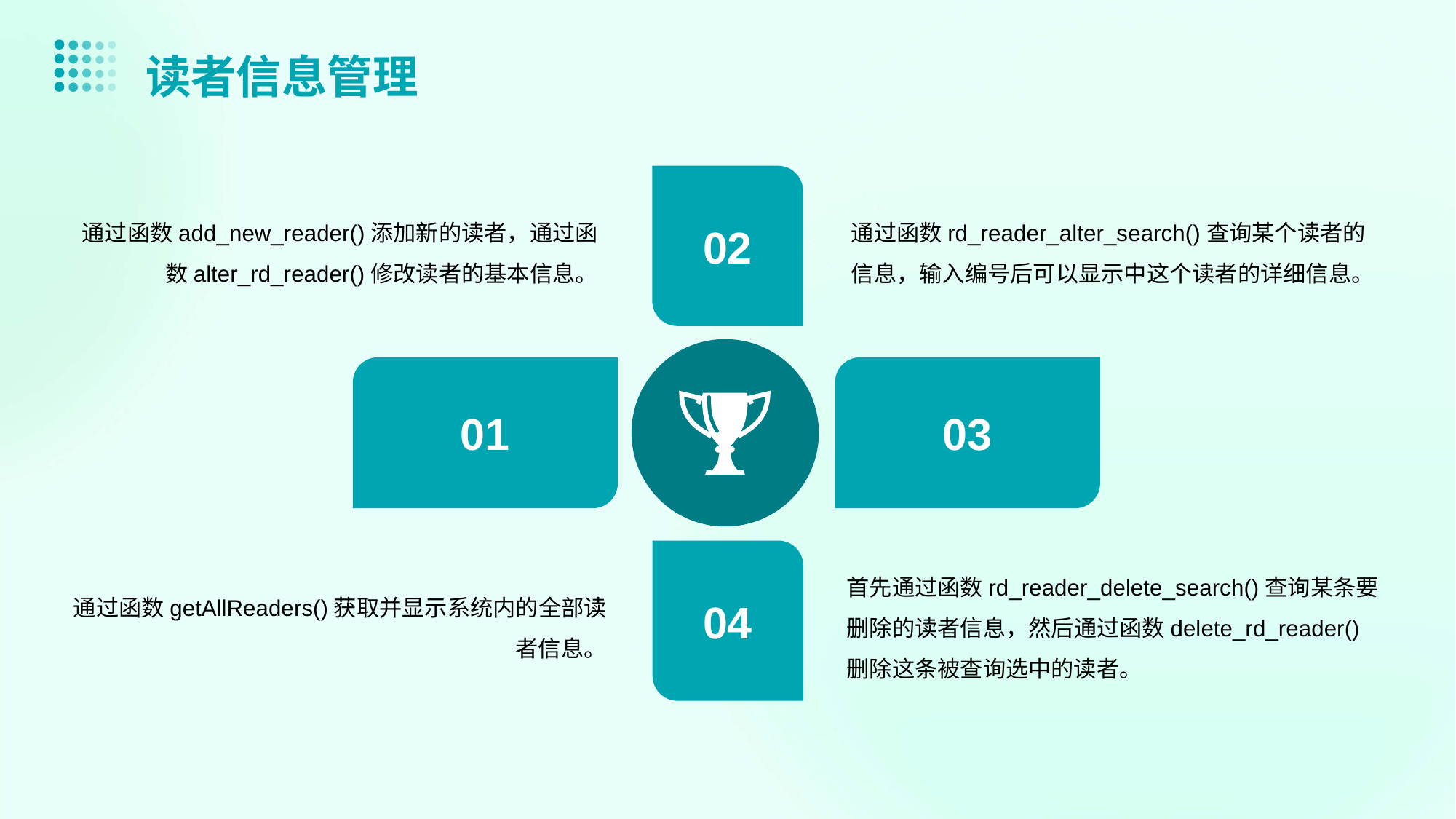

读者信息管理

通过函数add_new_reader()添加新的读者，通过函数alter_rd_reader()修改读者的基本信息。
通过函数rd_reader_alter_search()查询某个读者的信息，输入编号后可以显示中这个读者的详细信息。
输入
标题
02

01
03

通过函数getAllReaders()获取并显示系统内的全部读者信息。
首先通过函数rd_reader_delete_search()查询某条要删除的读者信息，然后通过函数delete_rd_reader()删除这条被查询选中的读者。
04